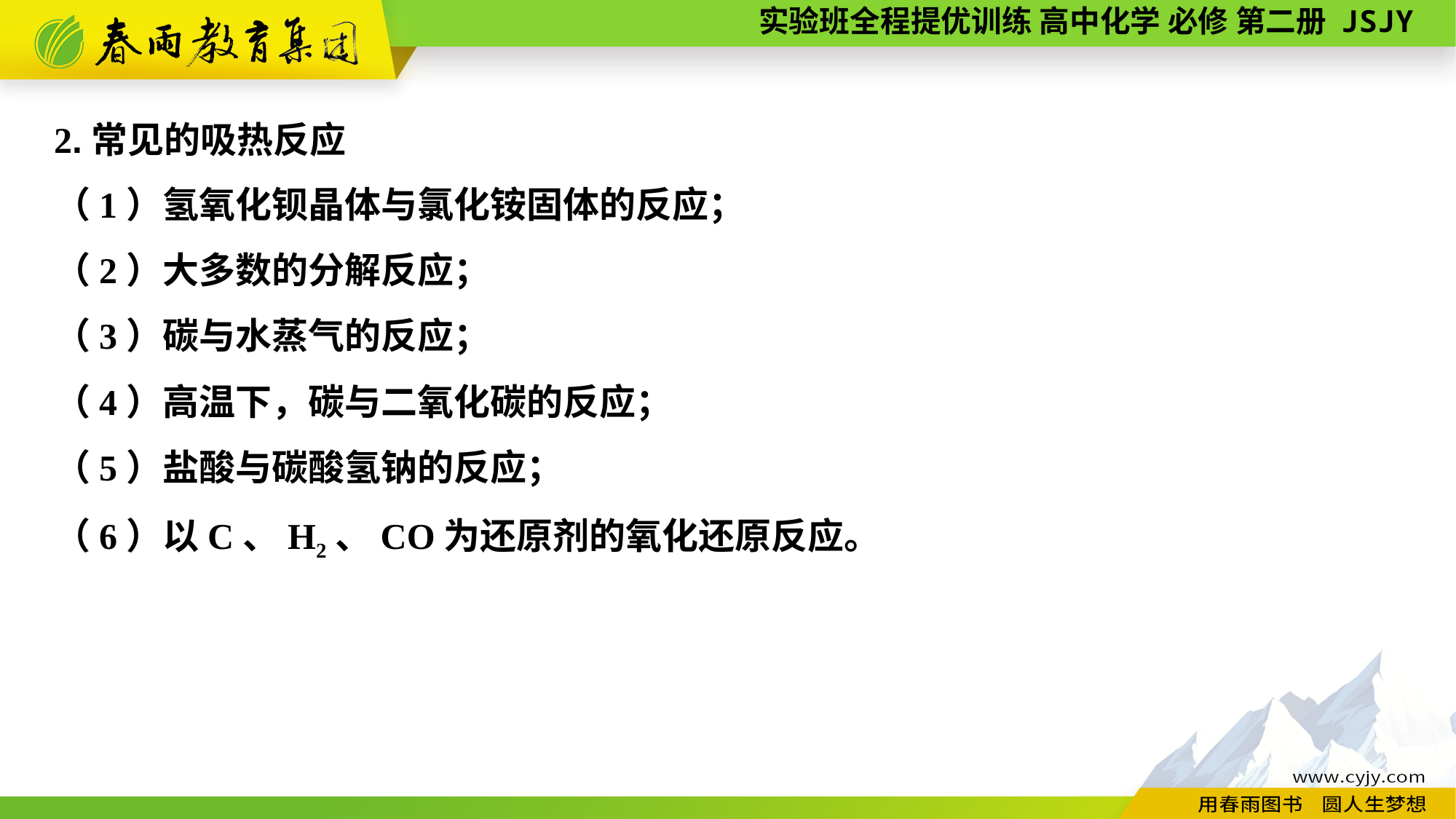

2.常见的吸热反应
（1）氢氧化钡晶体与氯化铵固体的反应；
（2）大多数的分解反应；
（3）碳与水蒸气的反应；
（4）高温下，碳与二氧化碳的反应；
（5）盐酸与碳酸氢钠的反应；
（6）以C、H2、CO为还原剂的氧化还原反应。